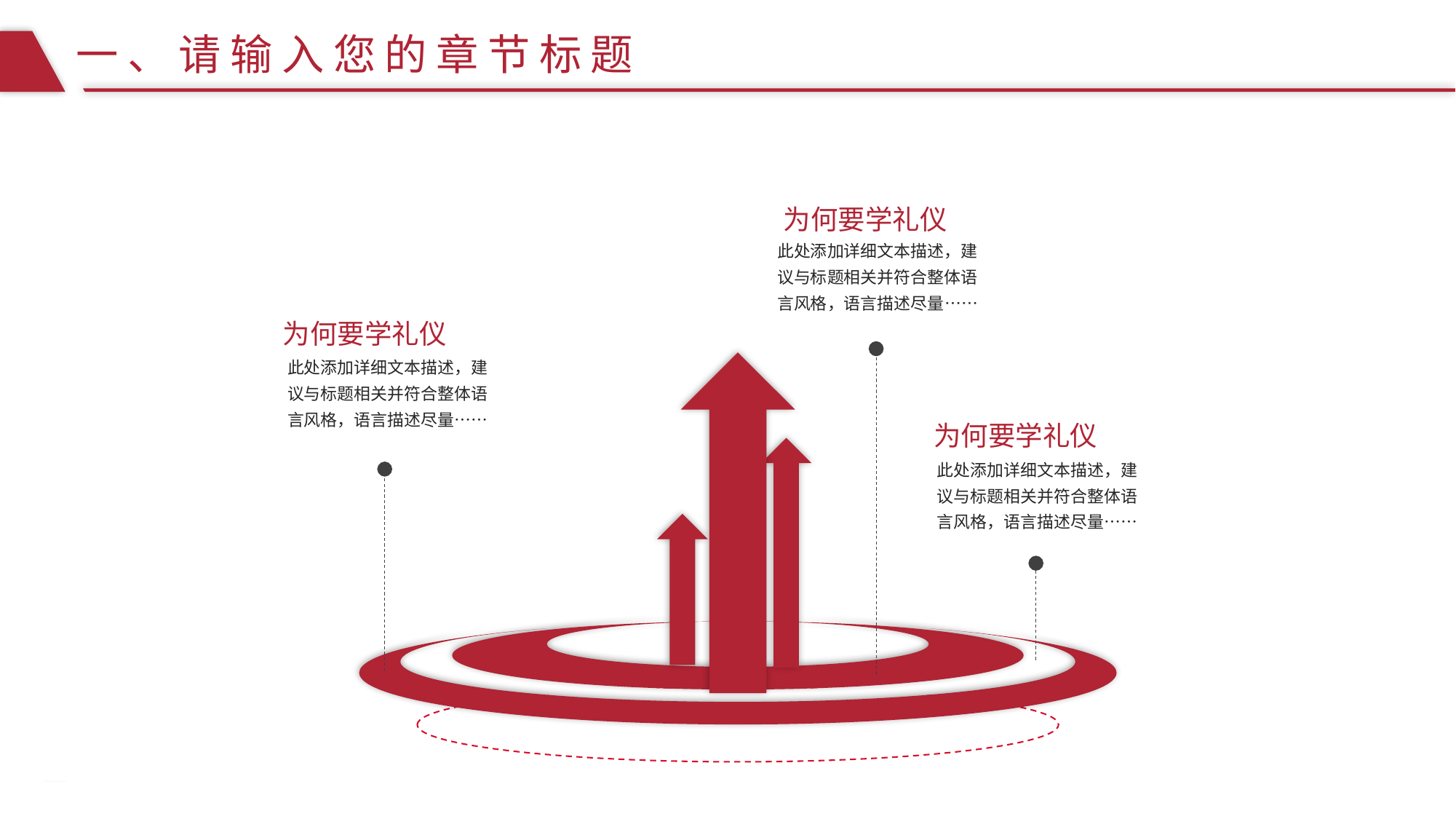

一、请输入您的章节标题

为何要学礼仪
此处添加详细文本描述，建议与标题相关并符合整体语言风格，语言描述尽量……
为何要学礼仪
此处添加详细文本描述，建议与标题相关并符合整体语言风格，语言描述尽量……

为何要学礼仪
此处添加详细文本描述，建议与标题相关并符合整体语言风格，语言描述尽量……

PPT模板 http://www.1ppt.com/moban/